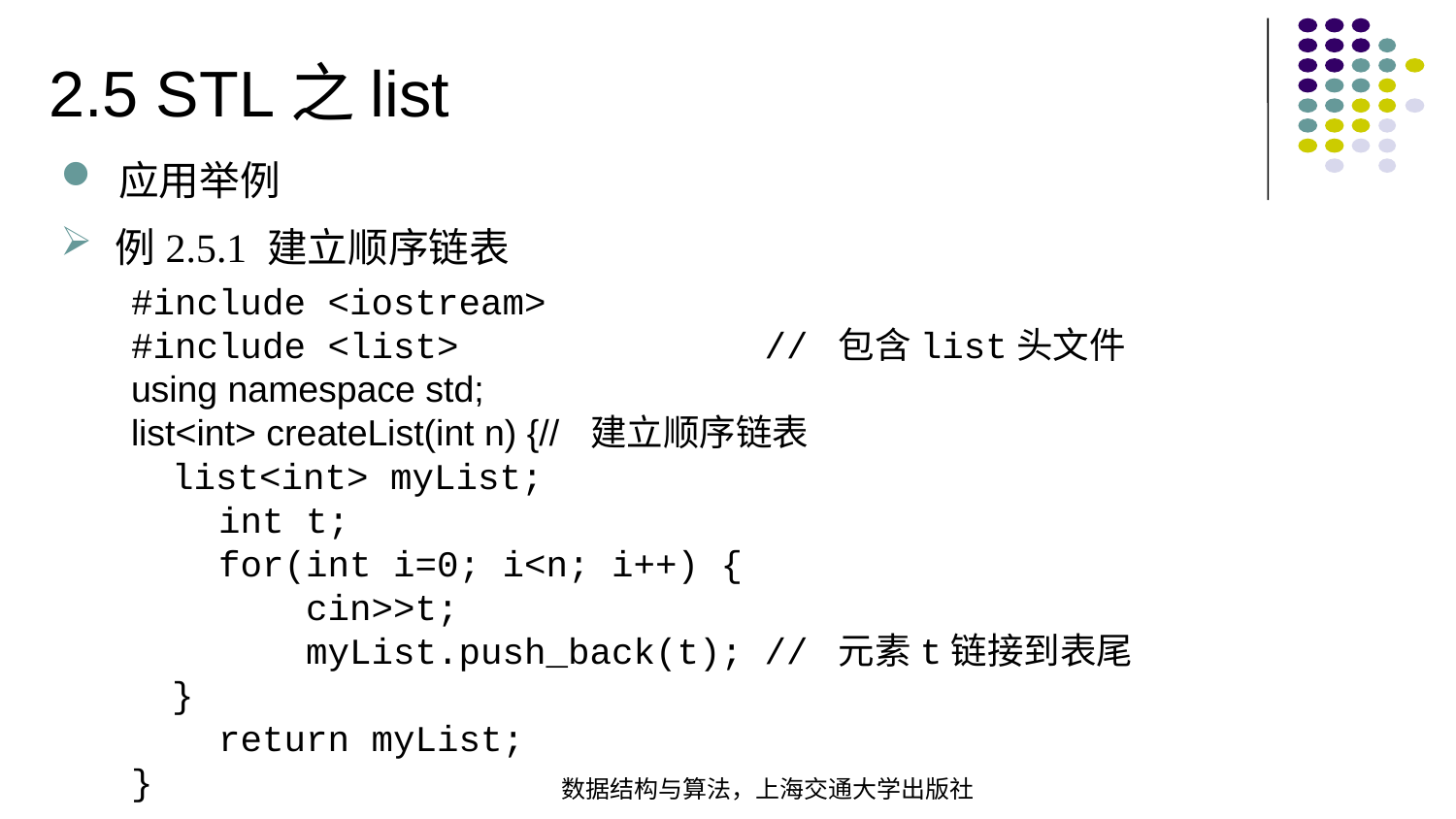

2.5 STL之list
应用举例
例2.5.1 建立顺序链表
#include <iostream>#include <list>              // 包含list头文件using namespace std;list<int> createList(int n) {// 建立顺序链表    list<int> myList;    int t;    for(int i=0; i<n; i++) {        cin>>t;        myList.push_back(t); // 元素t链接到表尾    }    return myList;}